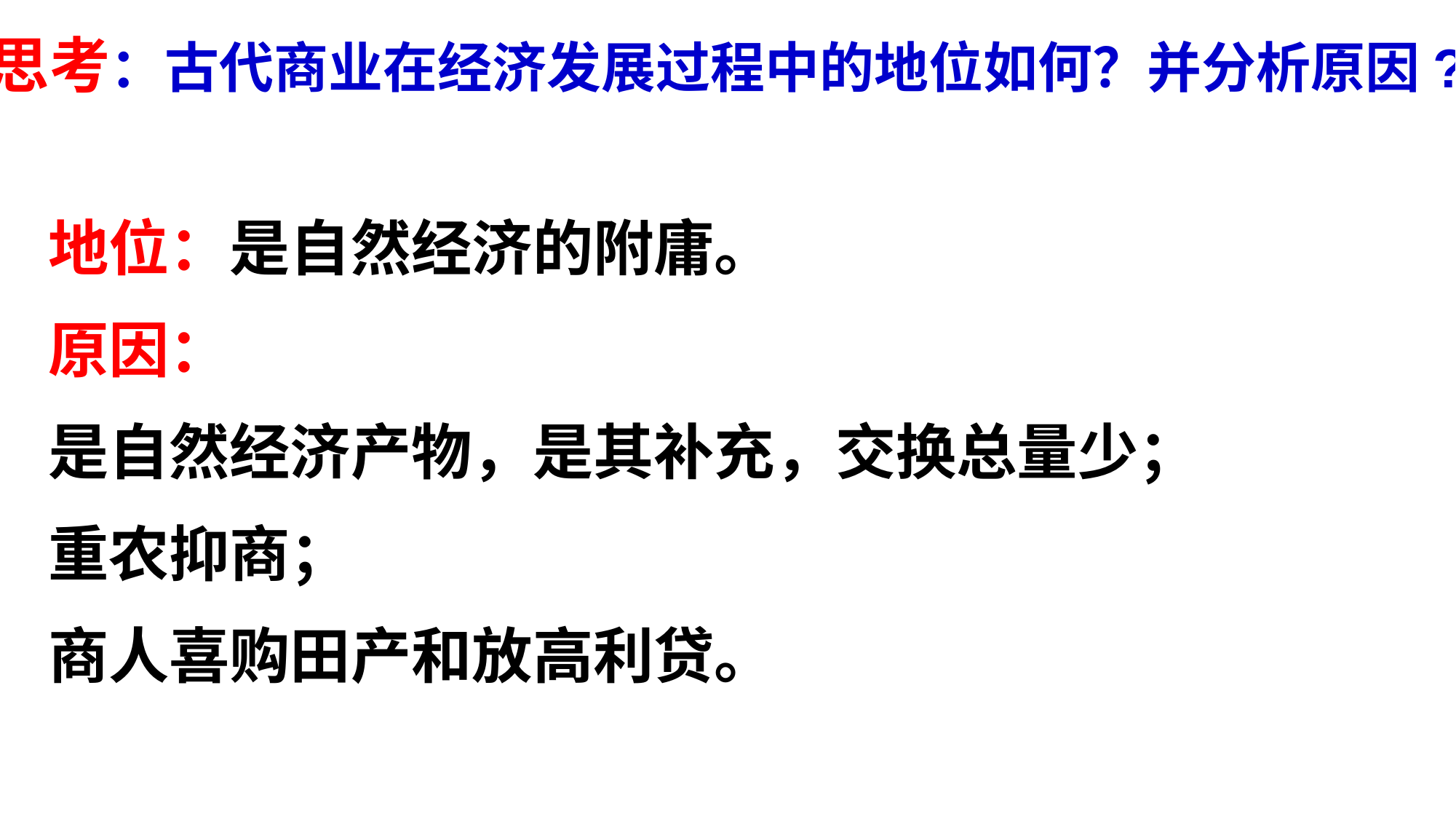

思考：古代商业在经济发展过程中的地位如何？并分析原因?
地位：是自然经济的附庸。
原因：
是自然经济产物，是其补充，交换总量少；
重农抑商；
商人喜购田产和放高利贷。